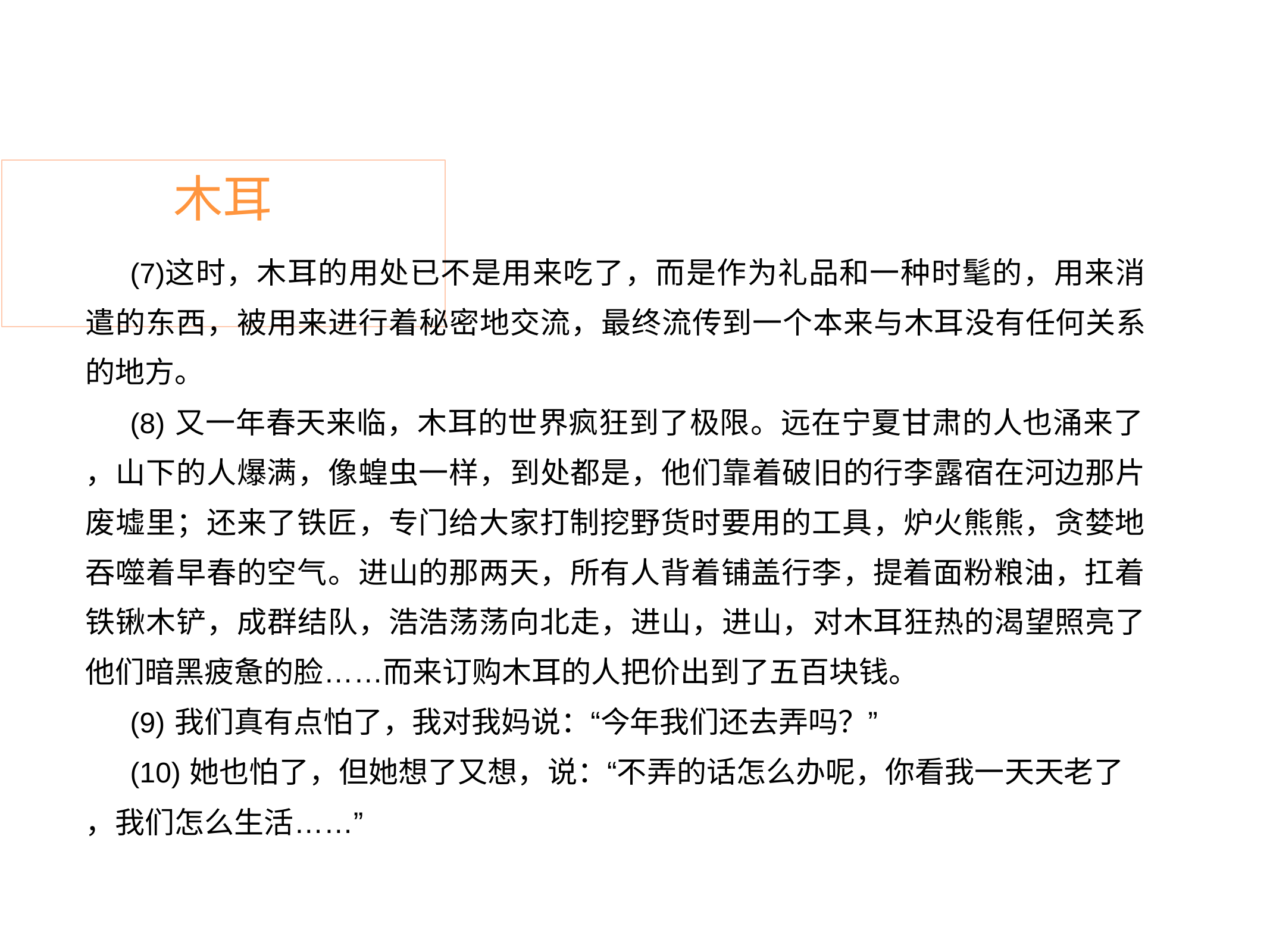

# 木耳
这时，木耳的用处已不是用来吃了，而是作为礼品和一种时髦的，用来消 遣的东西，被用来进行着秘密地交流，最终流传到一个本来与木耳没有任何关系 的地方。
又一年春天来临，木耳的世界疯狂到了极限。远在宁夏甘肃的人也涌来了
，山下的人爆满，像蝗虫一样，到处都是，他们靠着破旧的行李露宿在河边那片 废墟里；还来了铁匠，专门给大家打制挖野货时要用的工具，炉火熊熊，贪婪地 吞噬着早春的空气。进山的那两天，所有人背着铺盖行李，提着面粉粮油，扛着 铁锹木铲，成群结队，浩浩荡荡向北走，进山，进山，对木耳狂热的渴望照亮了 他们暗黑疲惫的脸……而来订购木耳的人把价出到了五百块钱。
我们真有点怕了，我对我妈说：“今年我们还去弄吗？”
她也怕了，但她想了又想，说：“不弄的话怎么办呢，你看我一天天老了
，我们怎么生活……”